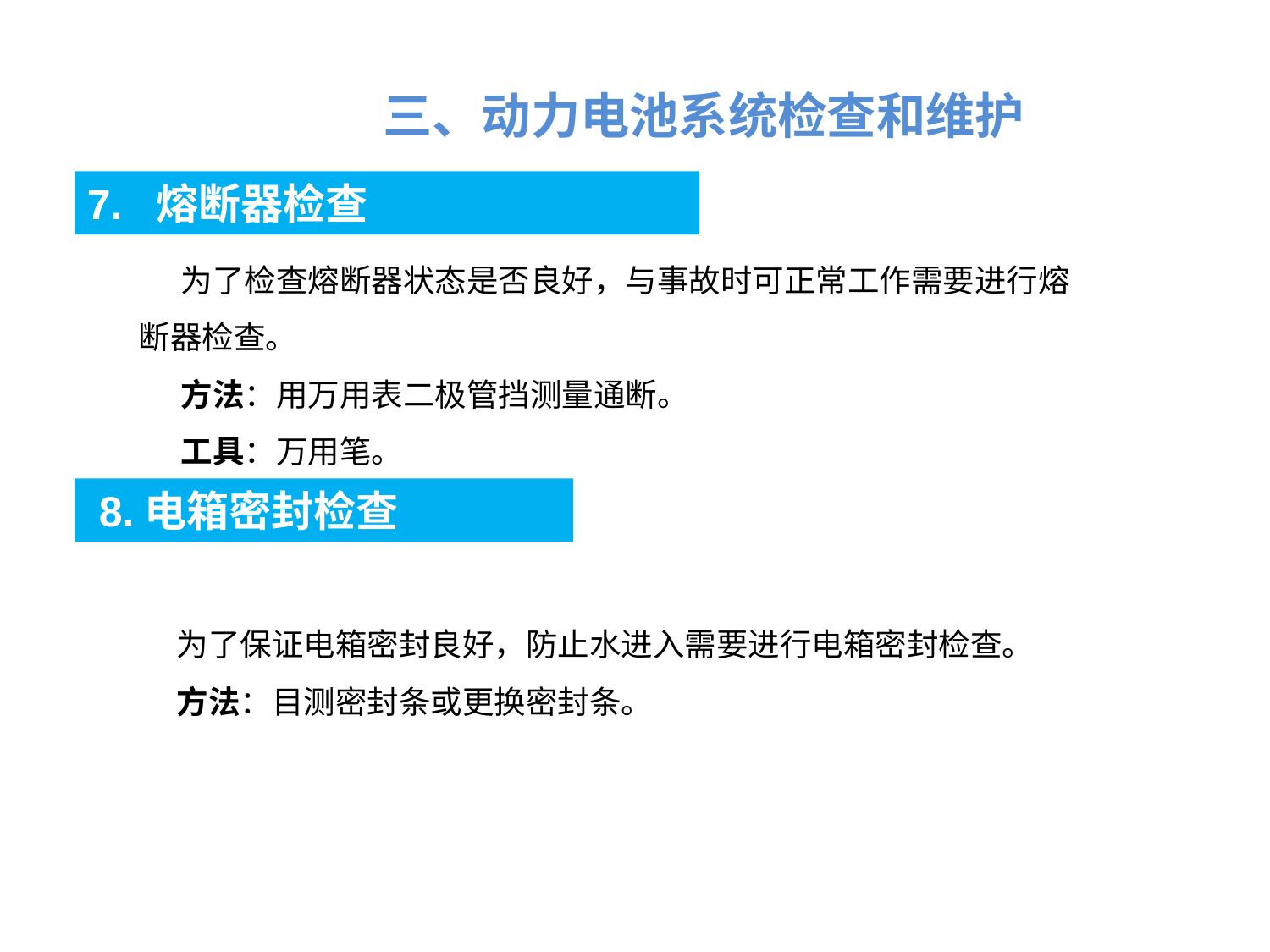

三、动力电池系统检查和维护
7.  熔断器检查
为了检查熔断器状态是否良好，与事故时可正常工作需要进行熔断器检查。
方法：用万用表二极管挡测量通断。
工具：万用笔。
 8.电箱密封检查
为了保证电箱密封良好，防止水进入需要进行电箱密封检查。
方法：目测密封条或更换密封条。